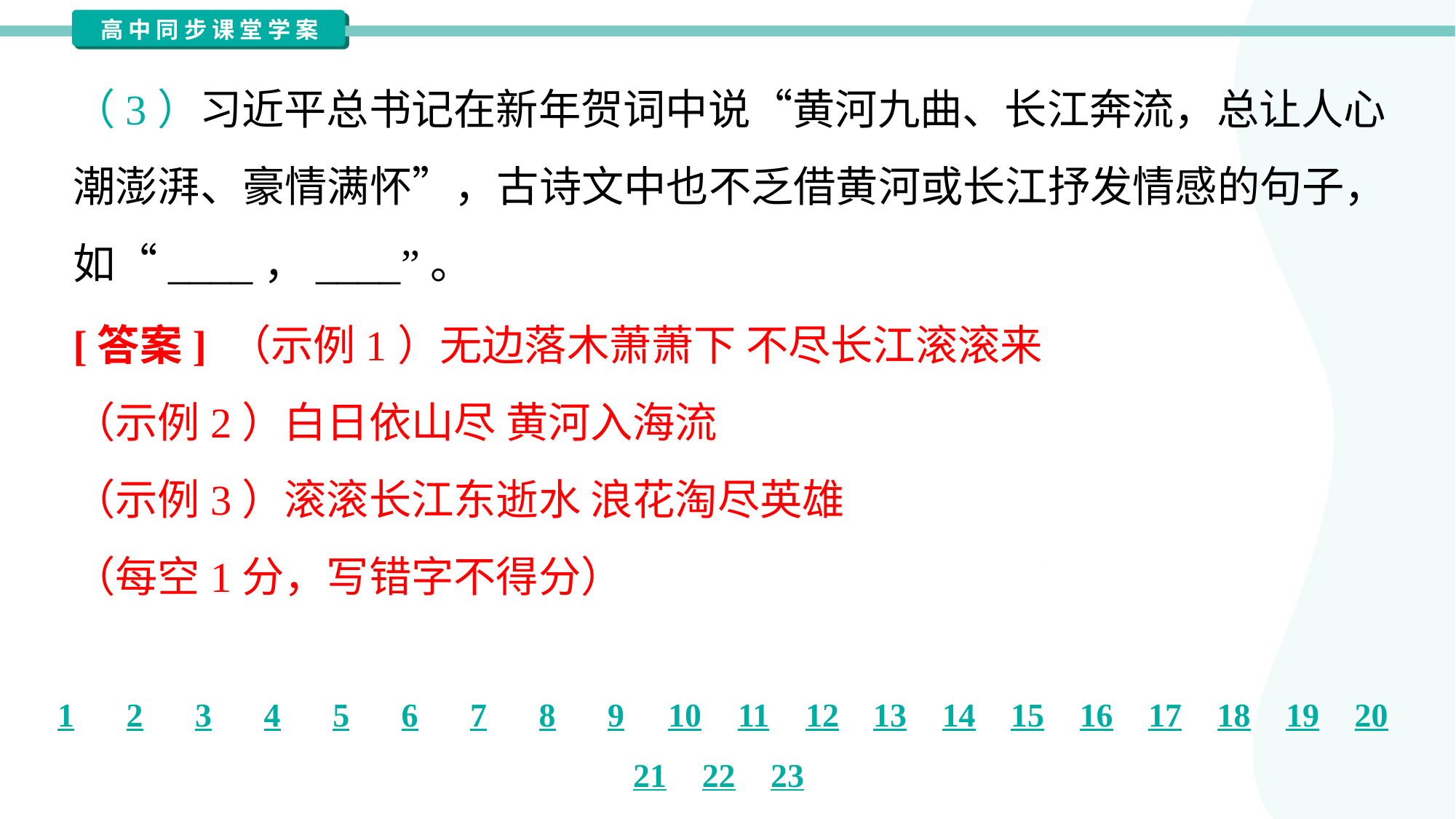

（3）习近平总书记在新年贺词中说“黄河九曲、长江奔流，总让人心
潮澎湃、豪情满怀”，古诗文中也不乏借黄河或长江抒发情感的句子，
如“____，____”。
[答案] （示例1）无边落木萧萧下 不尽长江滚滚来
（示例2）白日依山尽 黄河入海流
（示例3）滚滚长江东逝水 浪花淘尽英雄
（每空1分，写错字不得分）